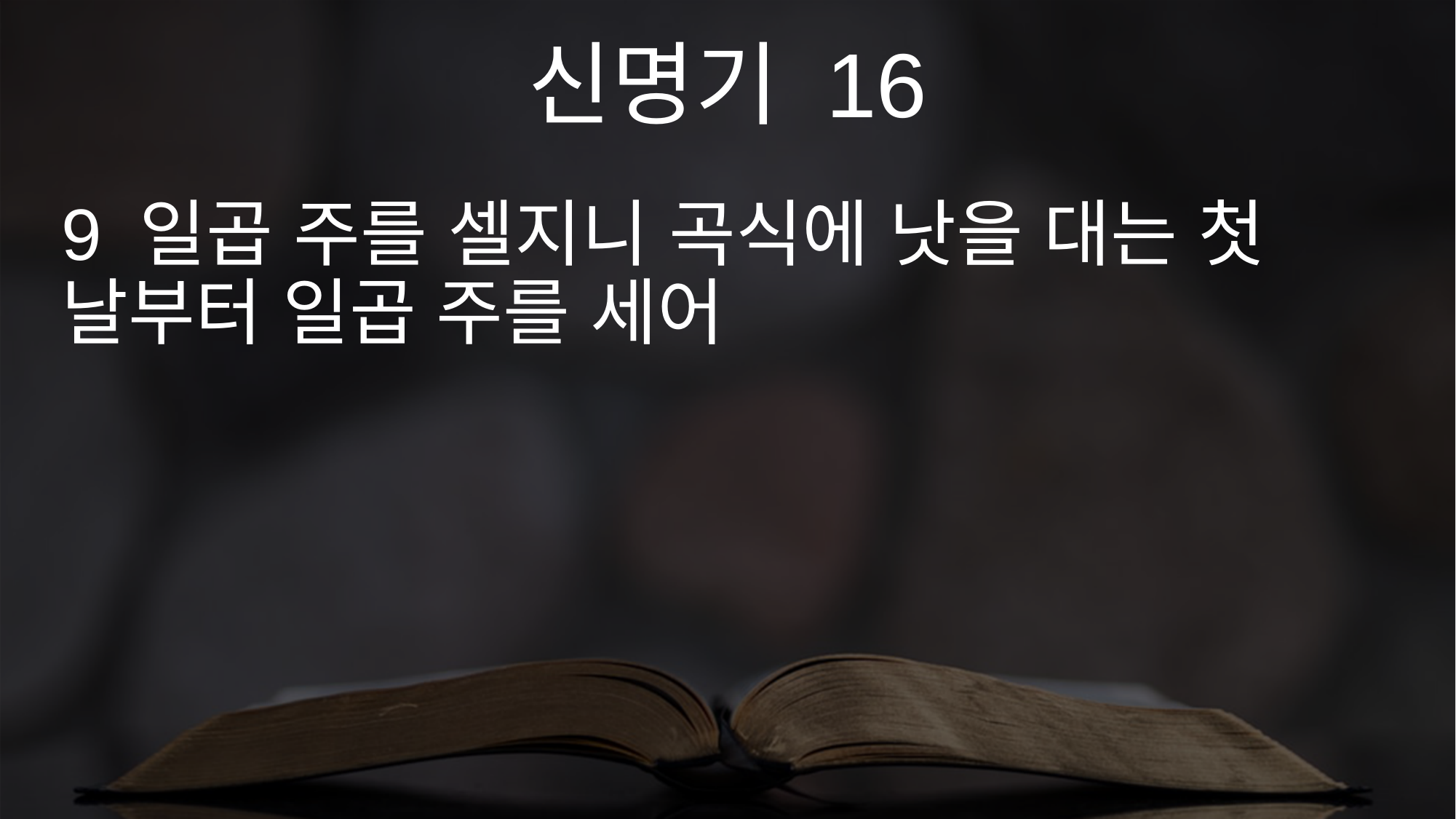

신명기 16
9 일곱 주를 셀지니 곡식에 낫을 대는 첫 날부터 일곱 주를 세어